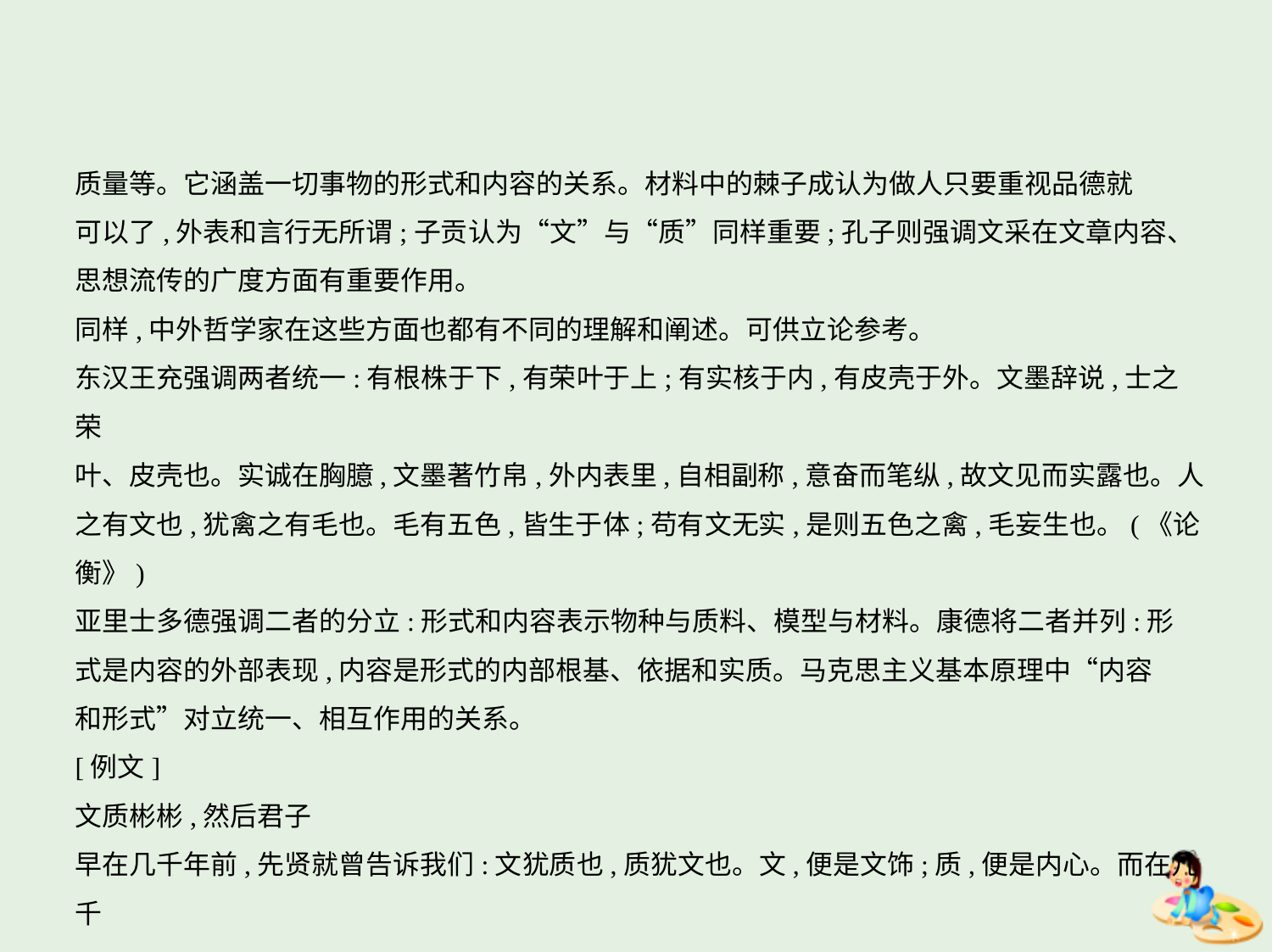

质量等。它涵盖一切事物的形式和内容的关系。材料中的棘子成认为做人只要重视品德就
可以了,外表和言行无所谓;子贡认为“文”与“质”同样重要;孔子则强调文采在文章内容、
思想流传的广度方面有重要作用。
同样,中外哲学家在这些方面也都有不同的理解和阐述。可供立论参考。
东汉王充强调两者统一:有根株于下,有荣叶于上;有实核于内,有皮壳于外。文墨辞说,士之荣
叶、皮壳也。实诚在胸臆,文墨著竹帛,外内表里,自相副称,意奋而笔纵,故文见而实露也。人
之有文也,犹禽之有毛也。毛有五色,皆生于体;苟有文无实,是则五色之禽,毛妄生也。(《论
衡》)
亚里士多德强调二者的分立:形式和内容表示物种与质料、模型与材料。康德将二者并列:形
式是内容的外部表现,内容是形式的内部根基、依据和实质。马克思主义基本原理中“内容
和形式”对立统一、相互作用的关系。
[例文]
文质彬彬,然后君子
早在几千年前,先贤就曾告诉我们:文犹质也,质犹文也。文,便是文饰;质,便是内心。而在几千